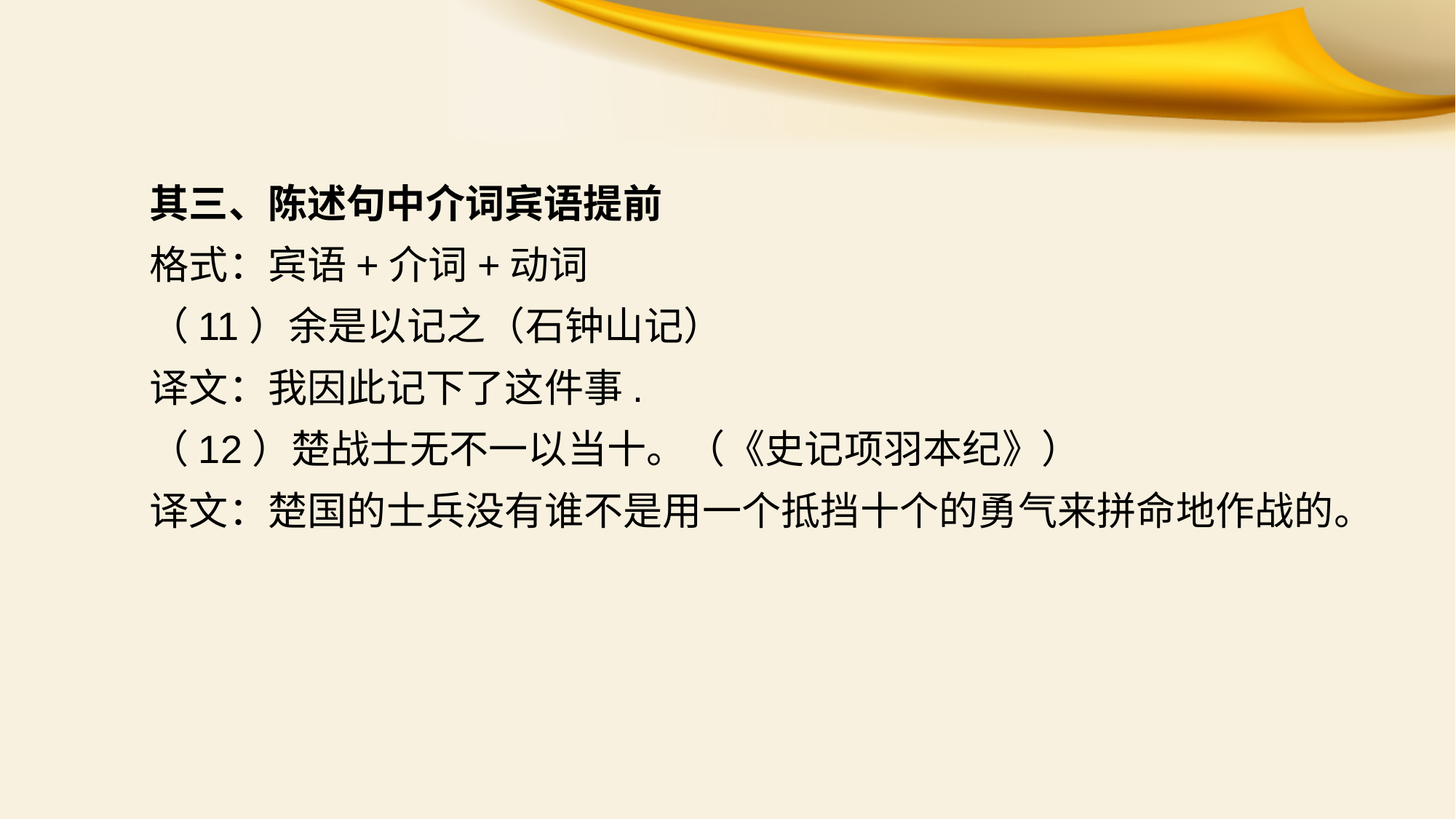

其三、陈述句中介词宾语提前
格式：宾语+介词+动词
（11）余是以记之（石钟山记）
译文：我因此记下了这件事.
（12）楚战士无不一以当十。（《史记项羽本纪》）
译文：楚国的士兵没有谁不是用一个抵挡十个的勇气来拼命地作战的。